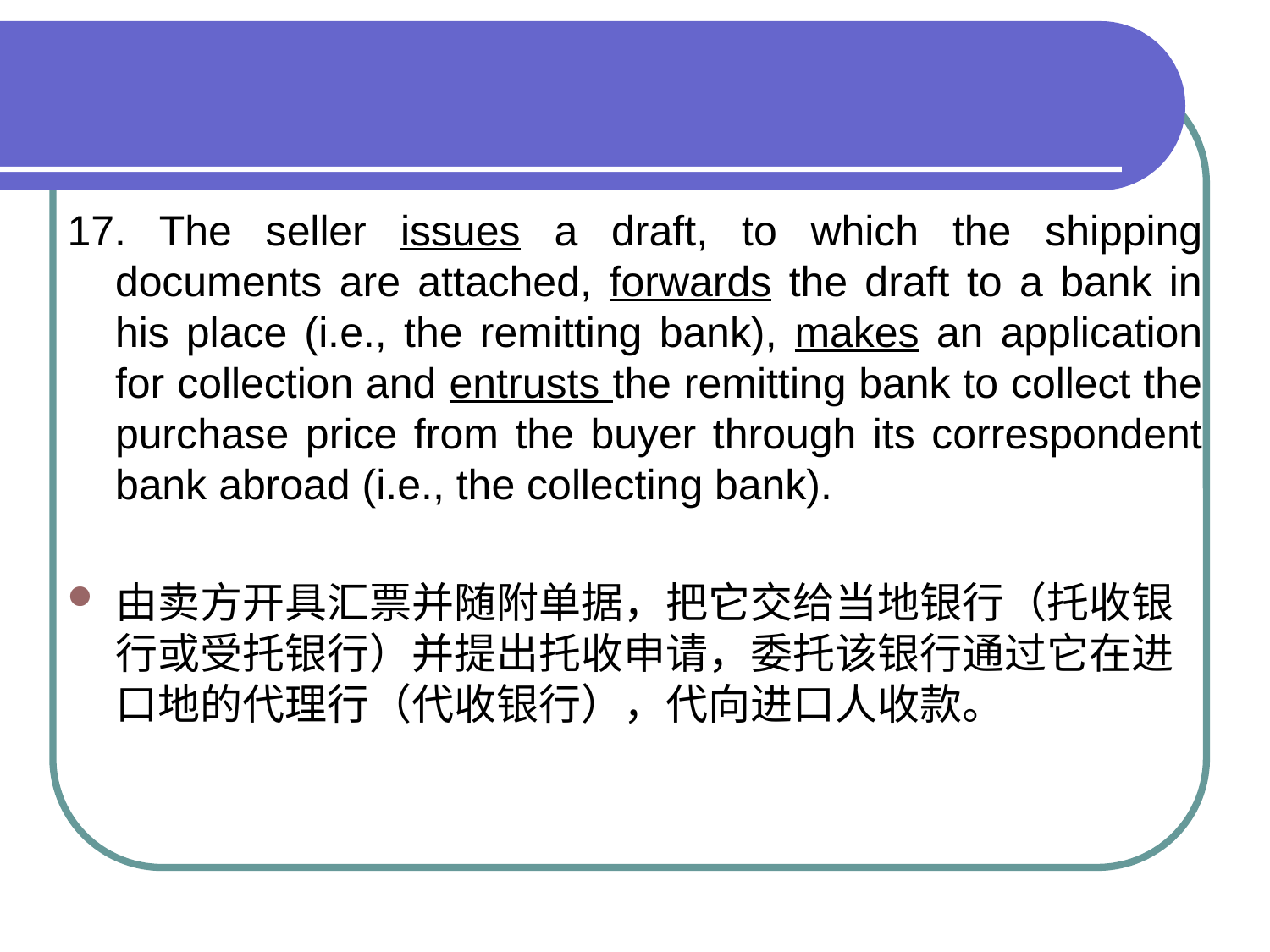

17. The seller issues a draft, to which the shipping documents are attached, forwards the draft to a bank in his place (i.e., the remitting bank), makes an application for collection and entrusts the remitting bank to collect the purchase price from the buyer through its correspondent bank abroad (i.e., the collecting bank).

由卖方开具汇票并随附单据，把它交给当地银行（托收银行或受托银行）并提出托收申请，委托该银行通过它在进口地的代理行（代收银行），代向进口人收款。